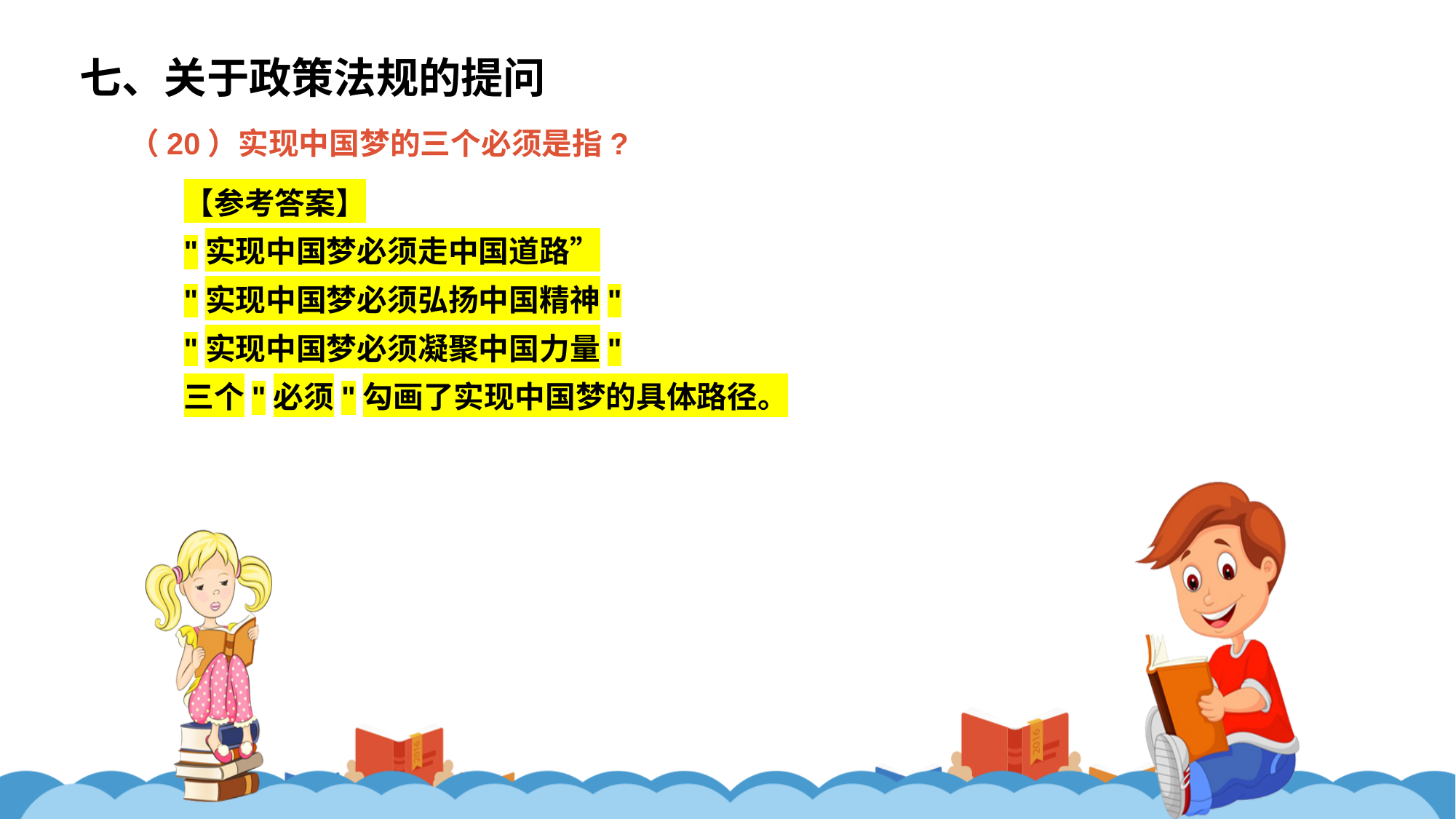

七、关于政策法规的提问
（20）实现中国梦的三个必须是指?
【参考答案】
"实现中国梦必须走中国道路”
"实现中国梦必须弘扬中国精神"
"实现中国梦必须凝聚中国力量"
三个"必须"勾画了实现中国梦的具体路径。